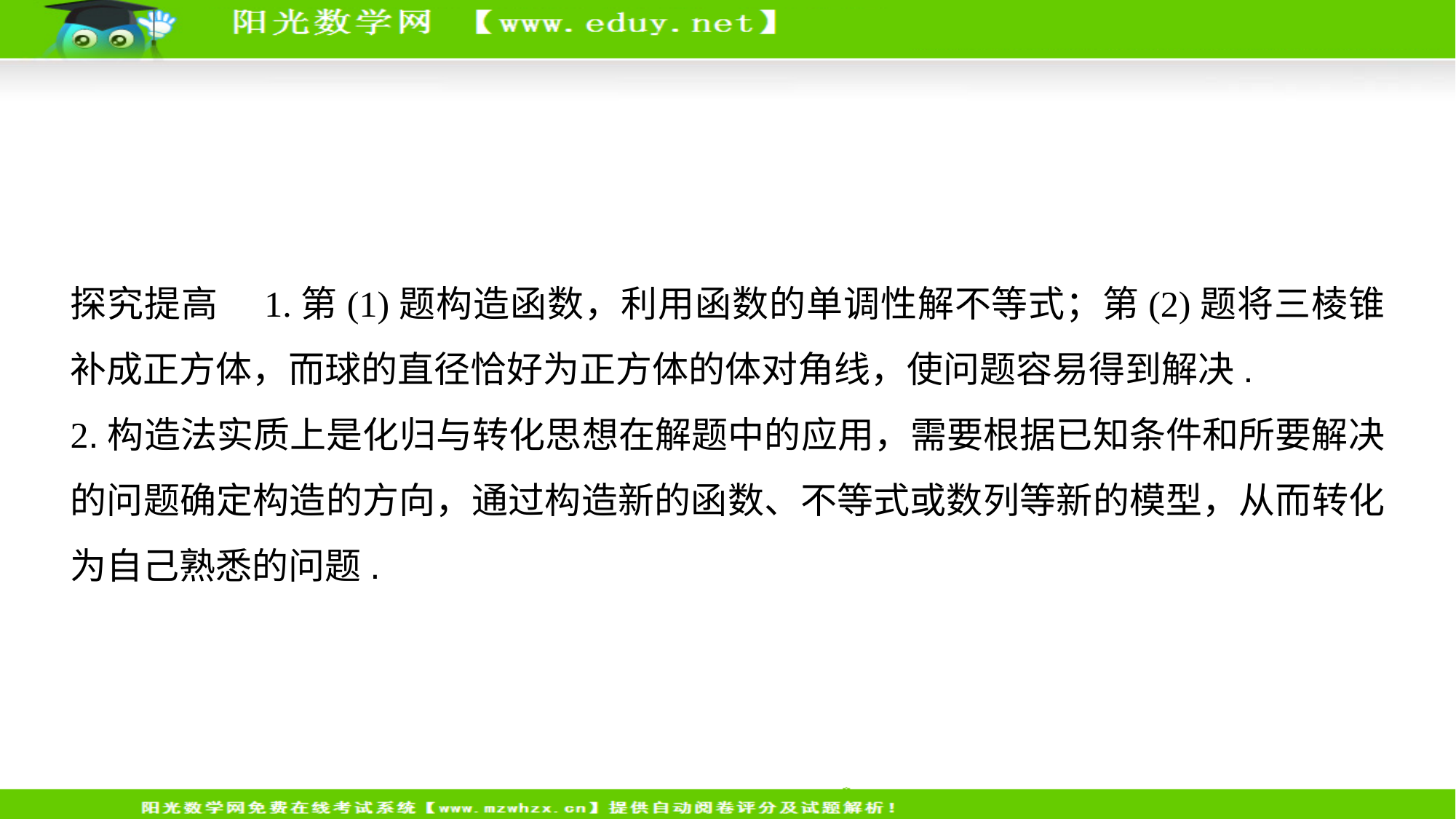

探究提高　1.第(1)题构造函数，利用函数的单调性解不等式；第(2)题将三棱锥补成正方体，而球的直径恰好为正方体的体对角线，使问题容易得到解决.
2.构造法实质上是化归与转化思想在解题中的应用，需要根据已知条件和所要解决的问题确定构造的方向，通过构造新的函数、不等式或数列等新的模型，从而转化为自己熟悉的问题.